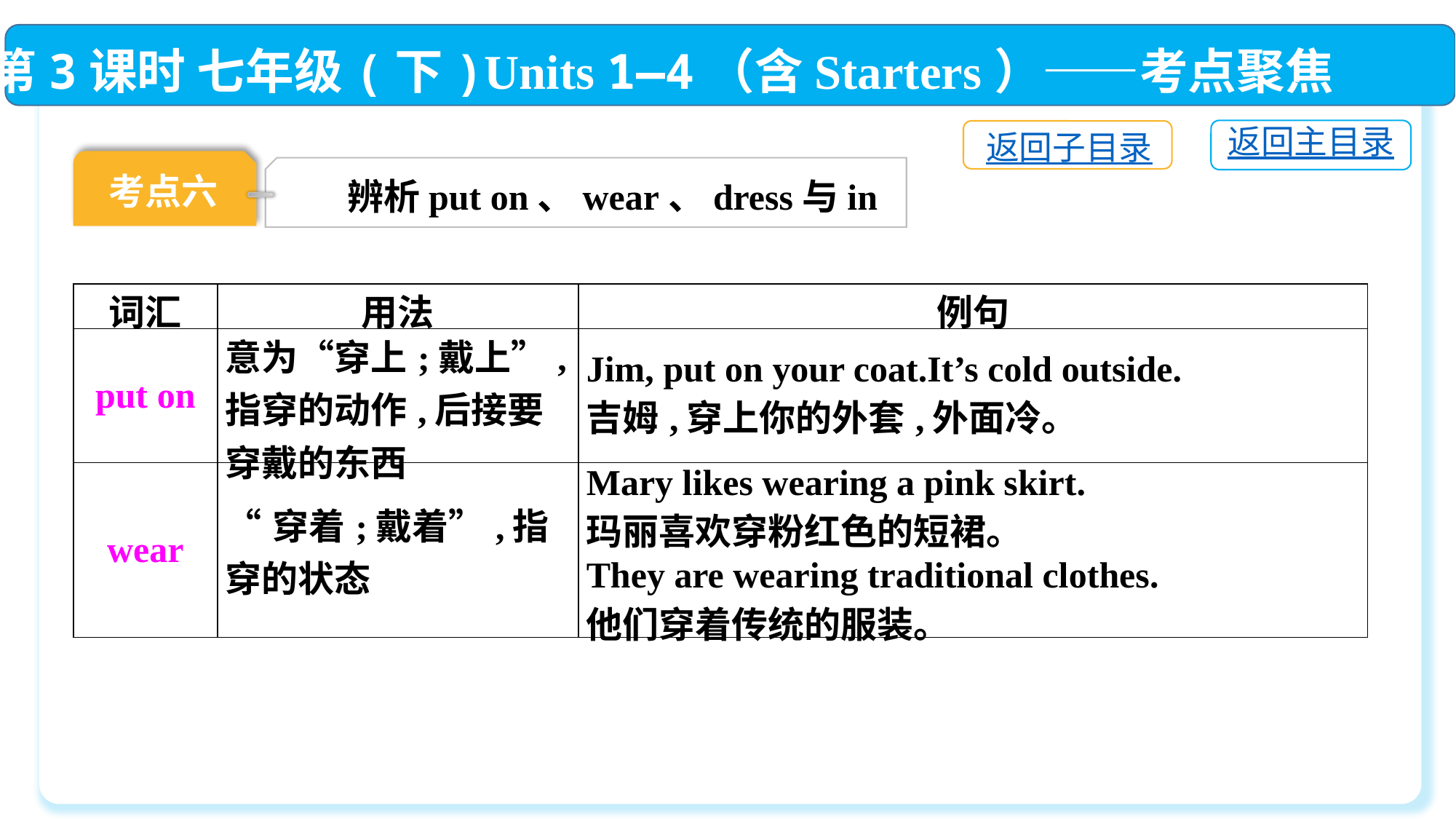

第3课时 七年级(下)Units 1—4（含Starters）——考点聚焦

返回主目录

返回子目录
考点六
辨析put on、wear、dress与in

| 词汇 | 用法 | 例句 |
| --- | --- | --- |
| put on | 意为“穿上;戴上”,指穿的动作,后接要穿戴的东西 | Jim, put on your coat.It’s cold outside. 吉姆,穿上你的外套,外面冷。 |
| wear | “穿着;戴着”,指穿的状态 | Mary likes wearing a pink skirt. 玛丽喜欢穿粉红色的短裙。 They are wearing traditional clothes. 他们穿着传统的服装。 |